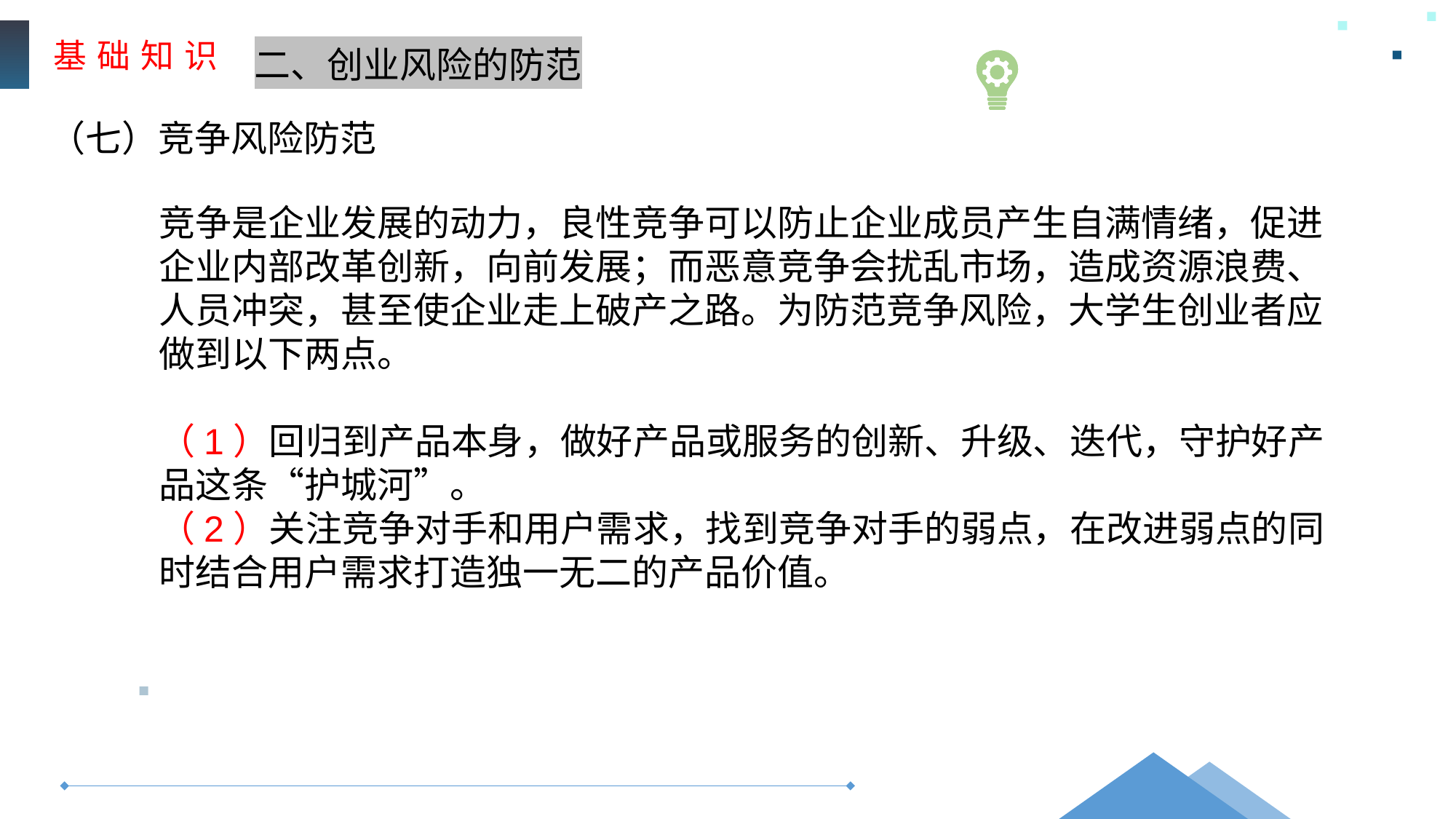

基 础 知 识

二、创业风险的防范

（七）竞争风险防范
竞争是企业发展的动力，良性竞争可以防止企业成员产生自满情绪，促进企业内部改革创新，向前发展；而恶意竞争会扰乱市场，造成资源浪费、人员冲突，甚至使企业走上破产之路。为防范竞争风险，大学生创业者应做到以下两点。

（1）回归到产品本身，做好产品或服务的创新、升级、迭代，守护好产品这条“护城河”。
（2）关注竞争对手和用户需求，找到竞争对手的弱点，在改进弱点的同时结合用户需求打造独一无二的产品价值。